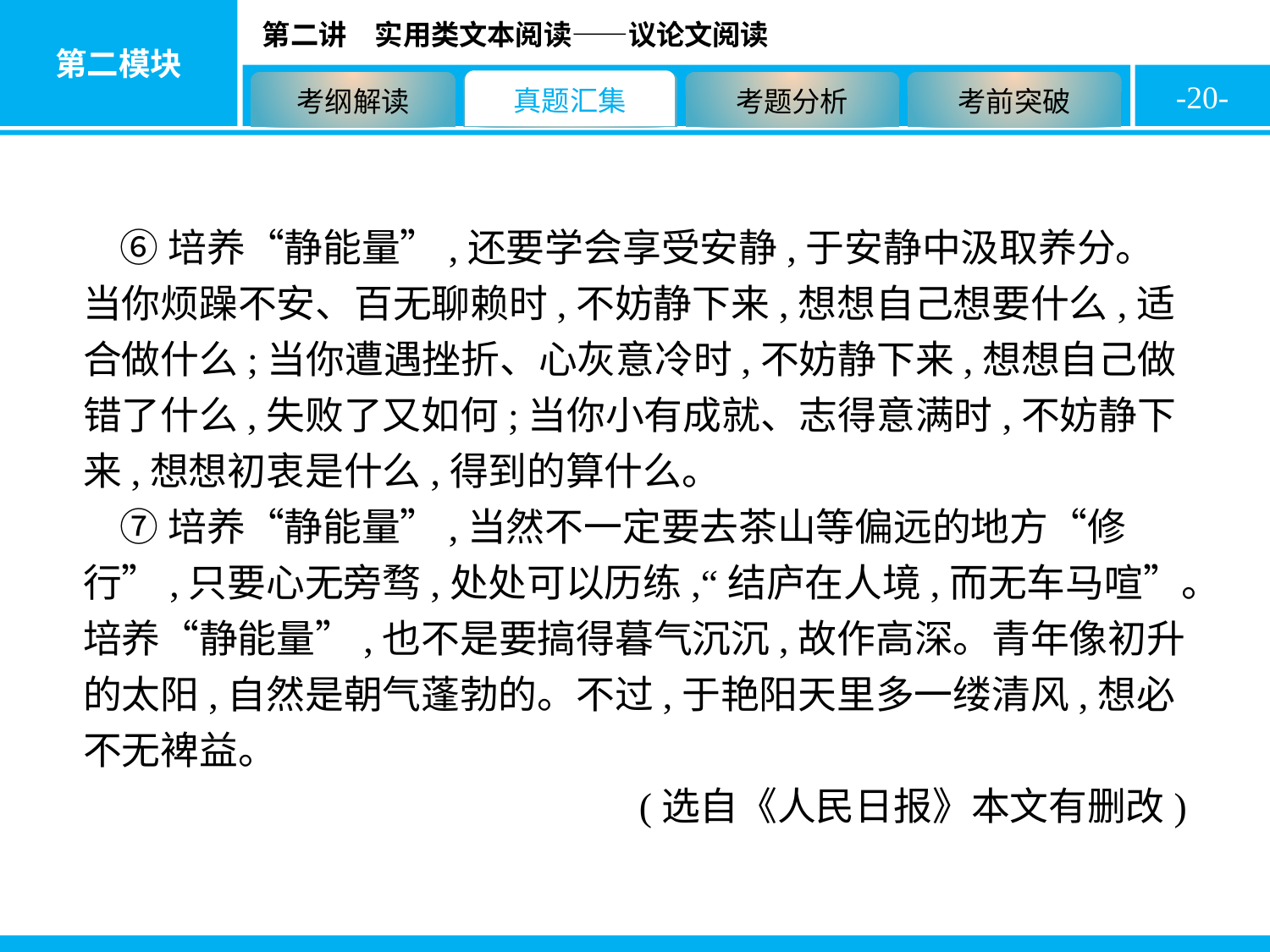

-20-
⑥培养“静能量”,还要学会享受安静,于安静中汲取养分。当你烦躁不安、百无聊赖时,不妨静下来,想想自己想要什么,适合做什么;当你遭遇挫折、心灰意冷时,不妨静下来,想想自己做错了什么,失败了又如何;当你小有成就、志得意满时,不妨静下来,想想初衷是什么,得到的算什么。
⑦培养“静能量”,当然不一定要去茶山等偏远的地方“修行”,只要心无旁骛,处处可以历练,“结庐在人境,而无车马喧”。培养“静能量”,也不是要搞得暮气沉沉,故作高深。青年像初升的太阳,自然是朝气蓬勃的。不过,于艳阳天里多一缕清风,想必不无裨益。
(选自《人民日报》本文有删改)